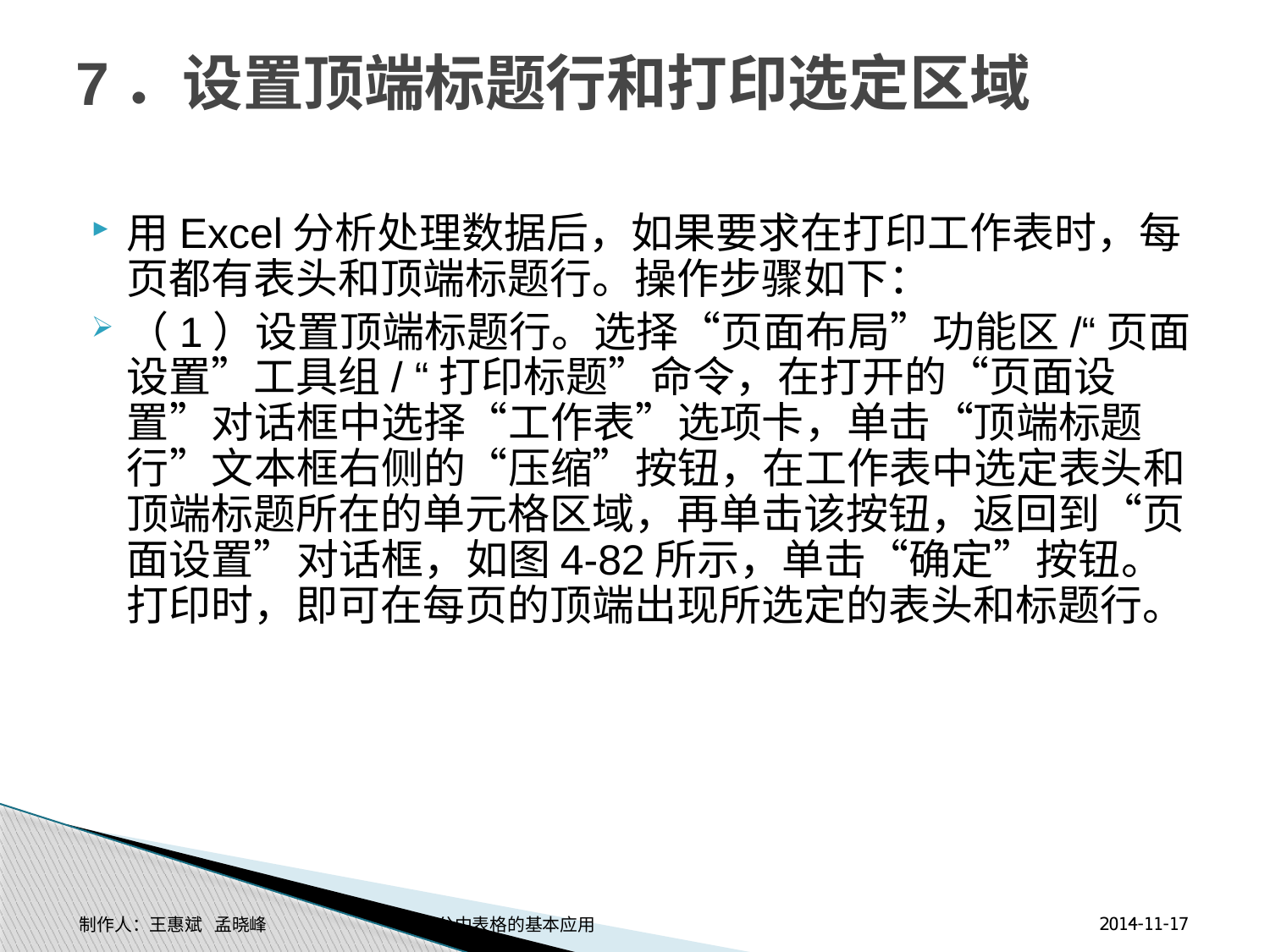

# 7．设置顶端标题行和打印选定区域
用Excel分析处理数据后，如果要求在打印工作表时，每页都有表头和顶端标题行。操作步骤如下：
（1）设置顶端标题行。选择“页面布局”功能区/“页面设置”工具组/ “打印标题”命令，在打开的“页面设置”对话框中选择“工作表”选项卡，单击“顶端标题行”文本框右侧的“压缩”按钮，在工作表中选定表头和顶端标题所在的单元格区域，再单击该按钮，返回到“页面设置”对话框，如图4-82所示，单击“确定”按钮。打印时，即可在每页的顶端出现所选定的表头和标题行。
2014-11-17
制作人：王惠斌   孟晓峰                                      办公中表格的基本应用